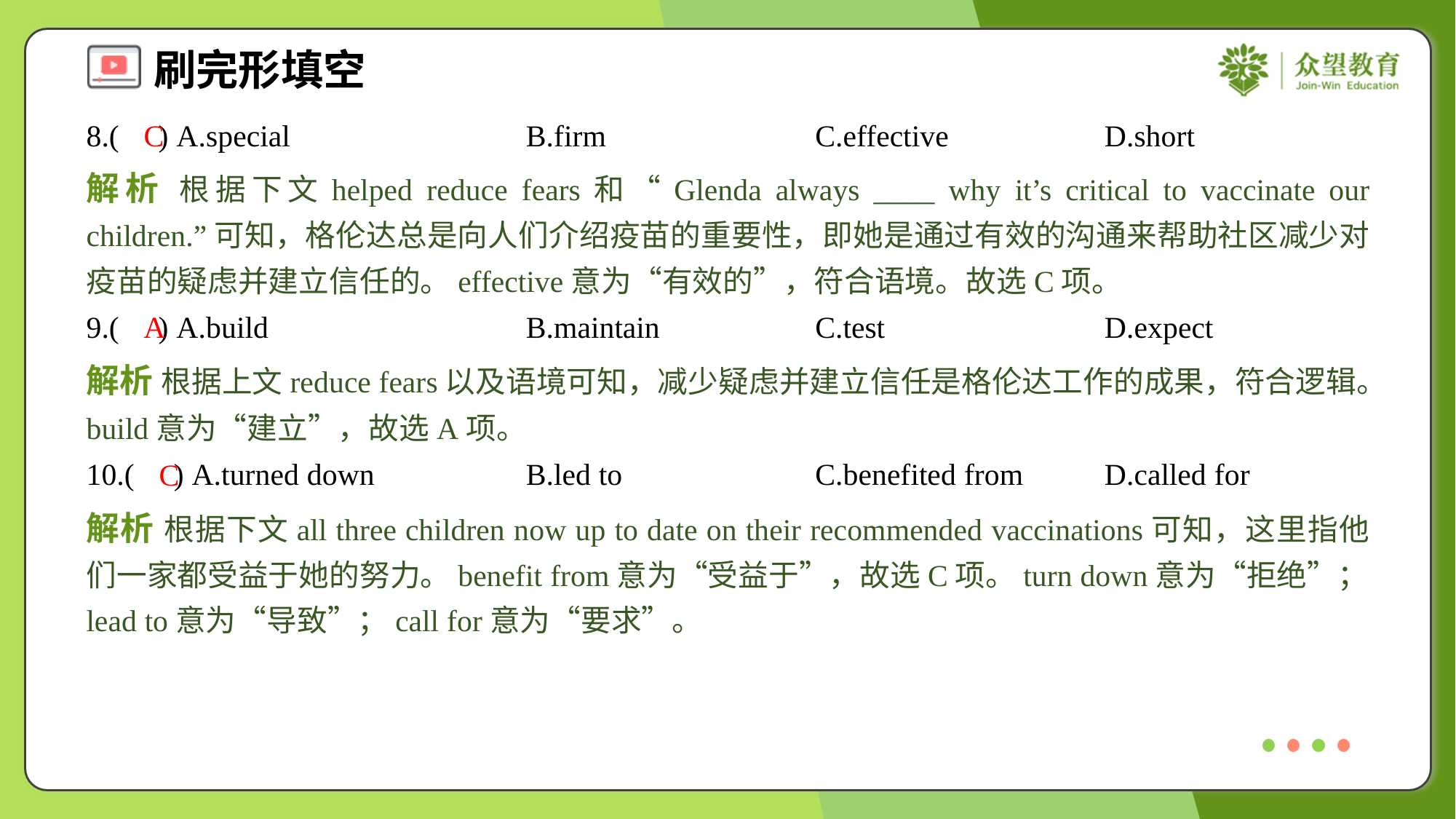

8.(     ) A.special	B.firm	C.effective	D.short
C
解析 根据下文helped reduce fears和“Glenda always ____ why it’s critical to vaccinate our children.”可知，格伦达总是向人们介绍疫苗的重要性，即她是通过有效的沟通来帮助社区减少对疫苗的疑虑并建立信任的。effective意为“有效的”，符合语境。故选C项。
9.(     ) A.build	B.maintain	C.test	D.expect
A
解析 根据上文reduce fears以及语境可知，减少疑虑并建立信任是格伦达工作的成果，符合逻辑。build意为“建立”，故选A项。
10.(     ) A.turned down	B.led to	C.benefited from	D.called for
C
解析 根据下文all three children now up to date on their recommended vaccinations可知，这里指他们一家都受益于她的努力。benefit from意为“受益于”，故选C项。turn down意为“拒绝”；lead to意为“导致”；call for意为“要求”。